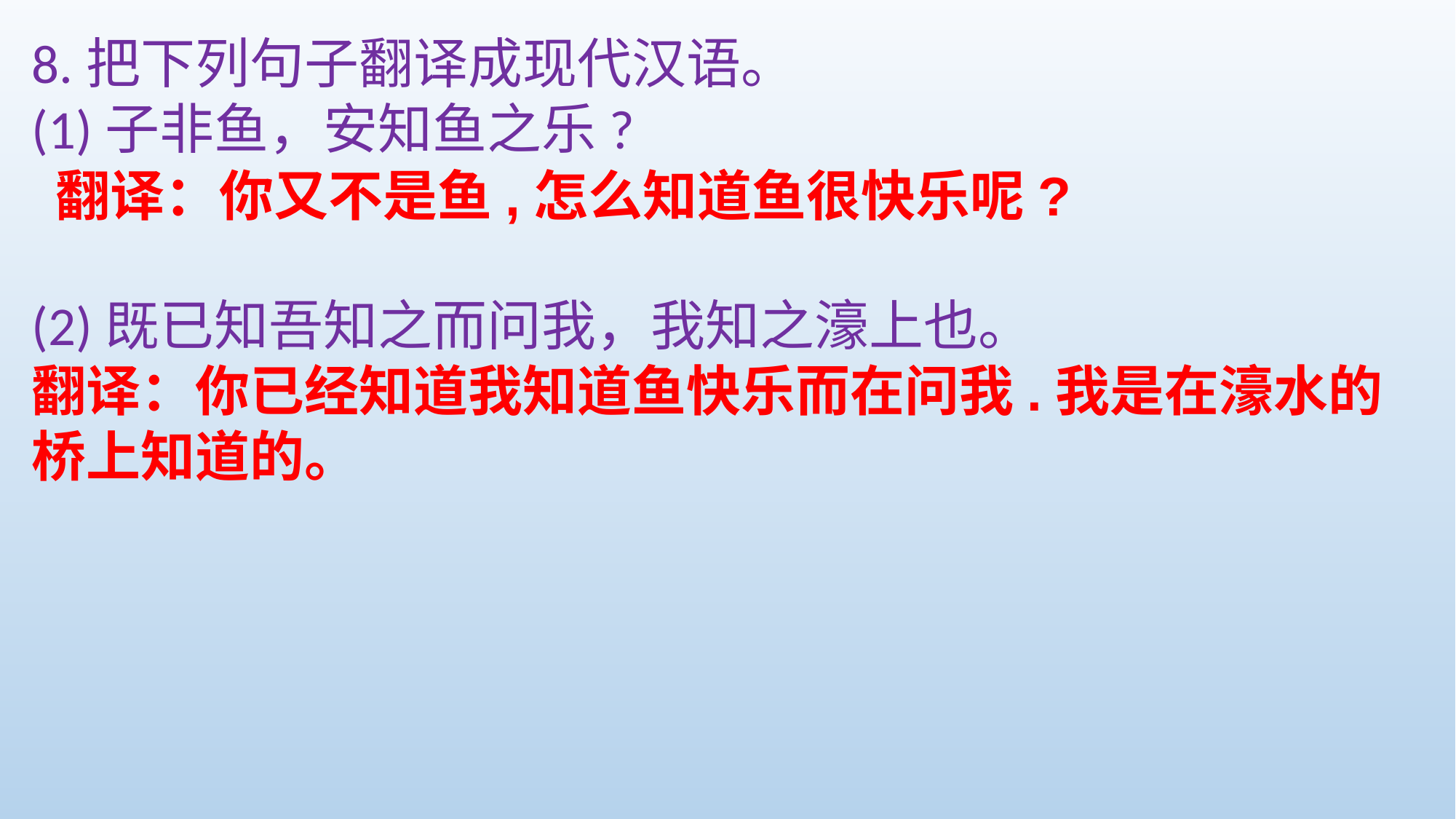

8.把下列句子翻译成现代汉语。
(1)子非鱼，安知鱼之乐?

(2)既已知吾知之而问我，我知之濠上也。
翻译：你已经知道我知道鱼快乐而在问我.我是在濠水的桥上知道的。
翻译：你又不是鱼,怎么知道鱼很快乐呢?